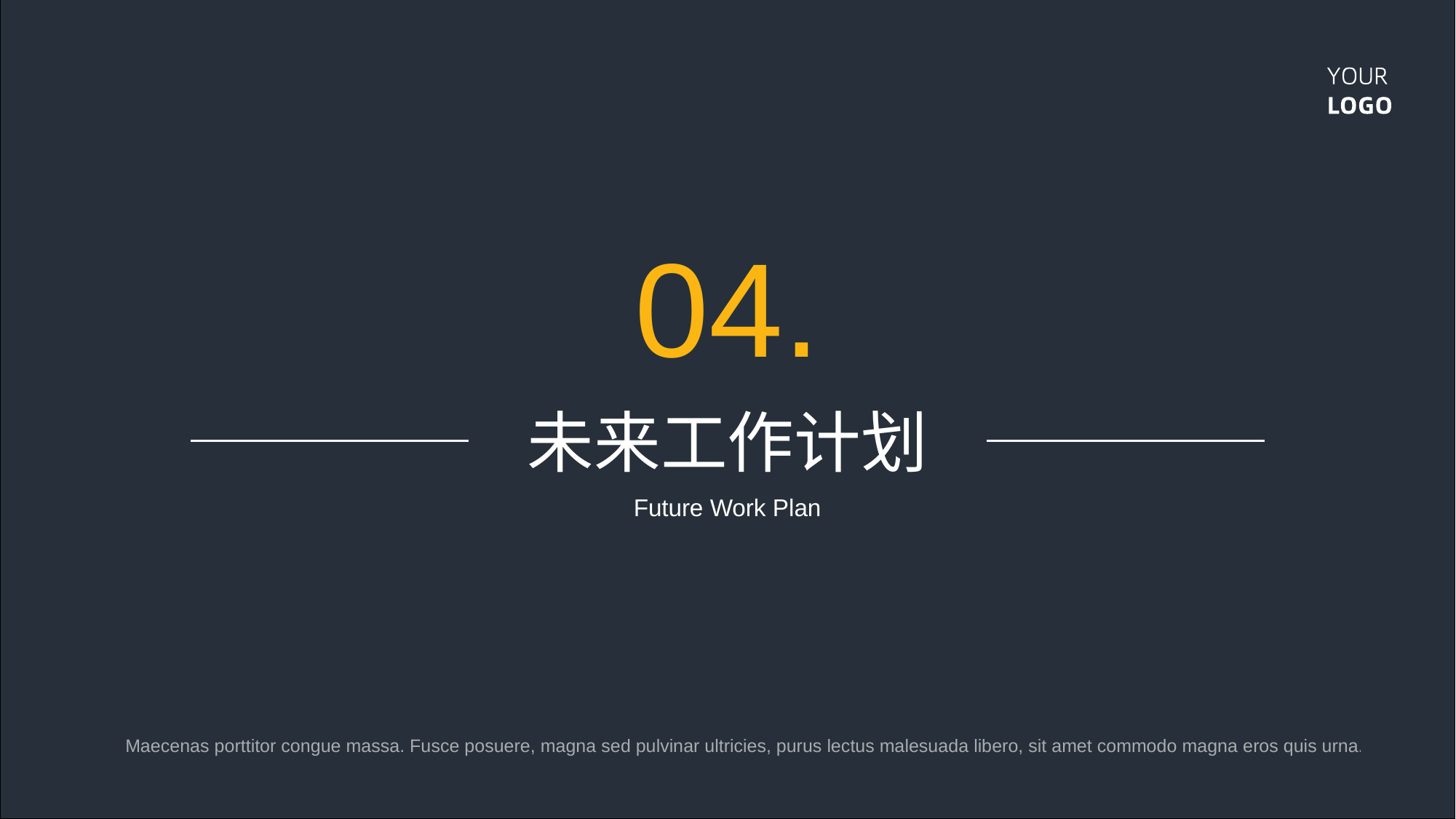

04.
未来工作计划
Future Work Plan
 Maecenas porttitor congue massa. Fusce posuere, magna sed pulvinar ultricies, purus lectus malesuada libero, sit amet commodo magna eros quis urna.